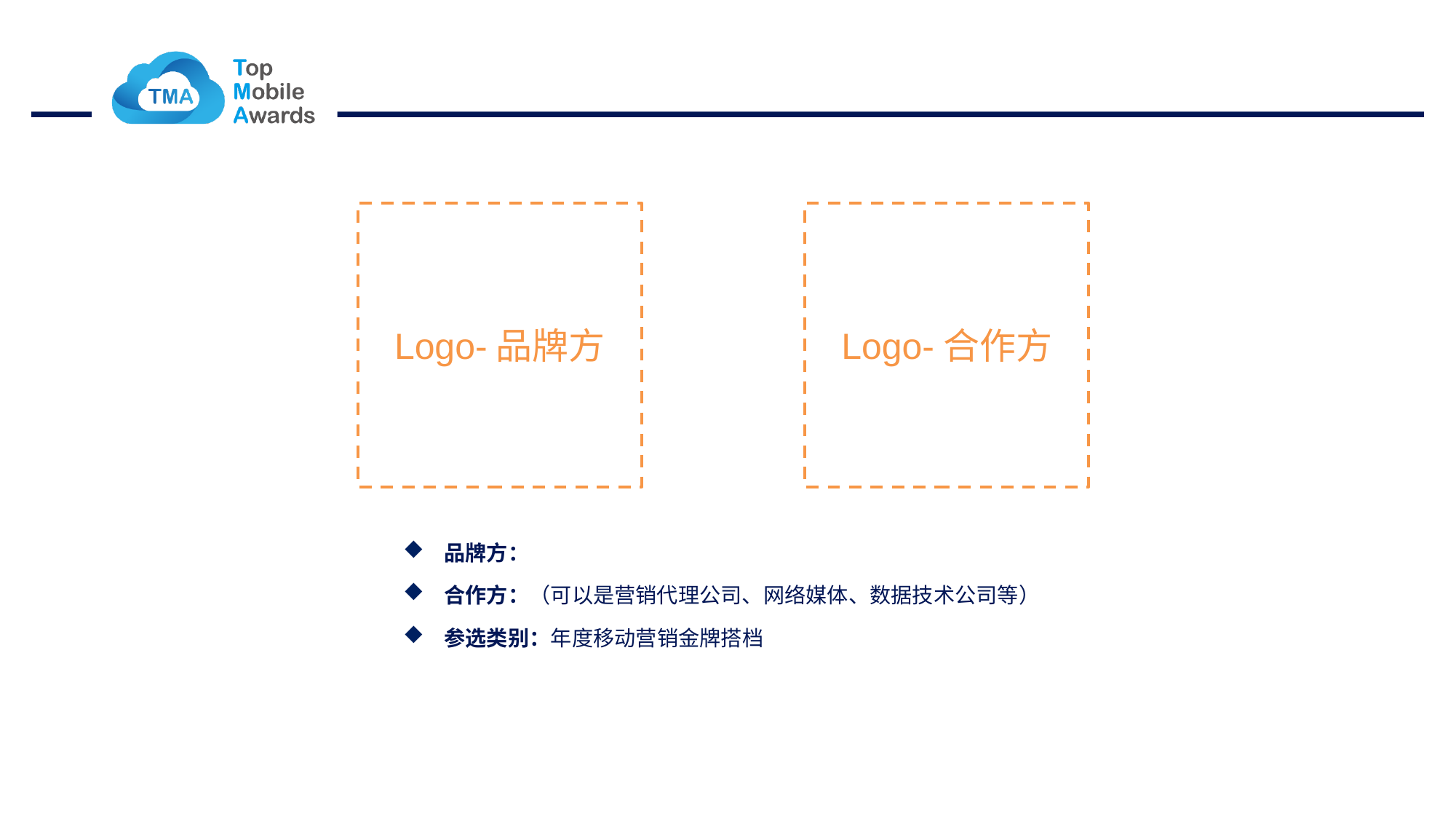

Logo-品牌方
Logo-合作方
品牌方：
合作方：（可以是营销代理公司、网络媒体、数据技术公司等）
参选类别：年度移动营销金牌搭档